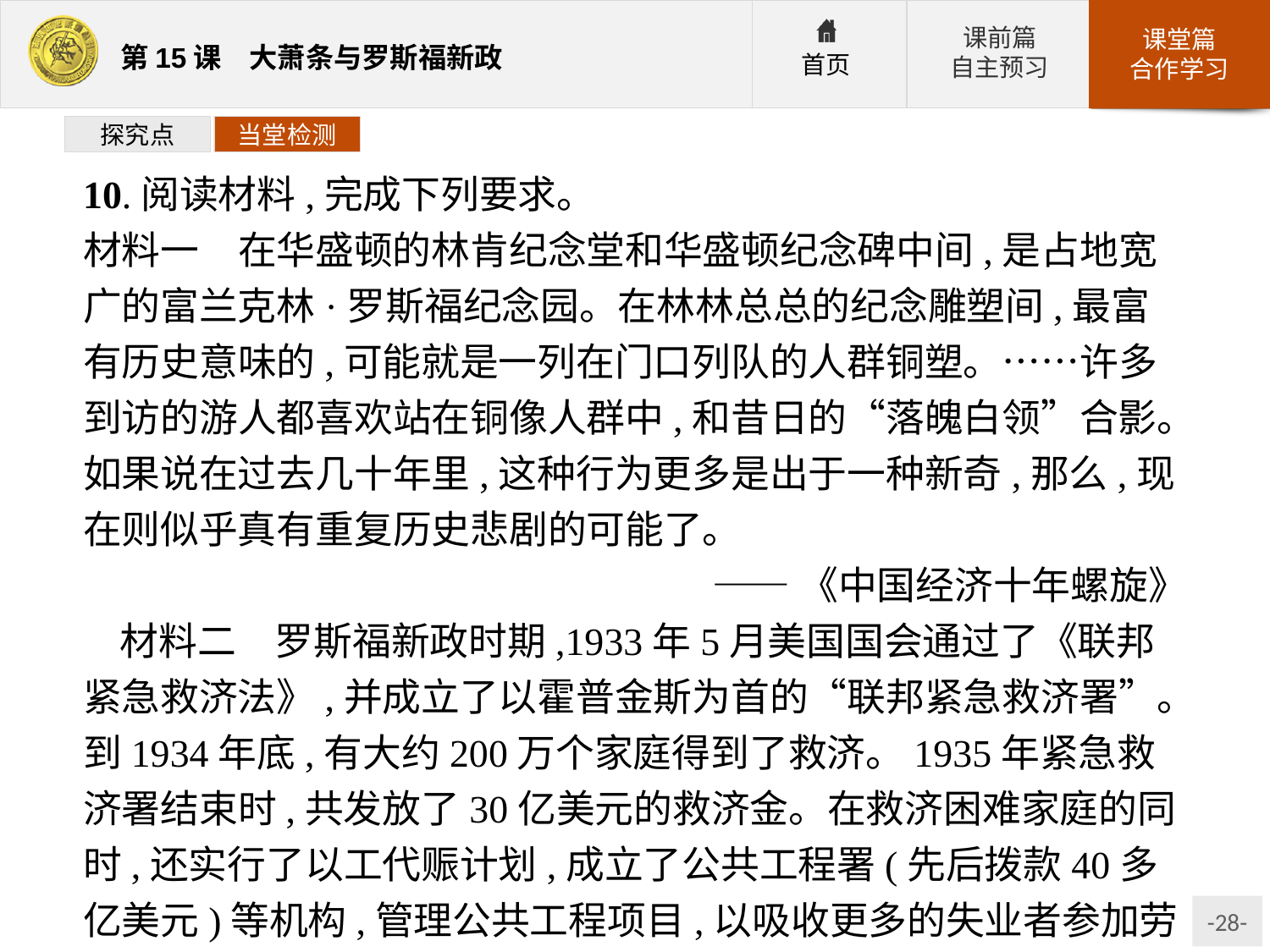

探究点
当堂检测
10.阅读材料,完成下列要求。
材料一　在华盛顿的林肯纪念堂和华盛顿纪念碑中间,是占地宽广的富兰克林·罗斯福纪念园。在林林总总的纪念雕塑间,最富有历史意味的,可能就是一列在门口列队的人群铜塑。……许多到访的游人都喜欢站在铜像人群中,和昔日的“落魄白领”合影。如果说在过去几十年里,这种行为更多是出于一种新奇,那么,现在则似乎真有重复历史悲剧的可能了。
——《中国经济十年螺旋》
材料二　罗斯福新政时期,1933年5月美国国会通过了《联邦紧急救济法》,并成立了以霍普金斯为首的“联邦紧急救济署”。到1934年底,有大约200万个家庭得到了救济。1935年紧急救济署结束时,共发放了30亿美元的救济金。在救济困难家庭的同时,还实行了以工代赈计划,成立了公共工程署(先后拨款40多亿美元)等机构,管理公共工程项目,以吸收更多的失业者参加劳动。